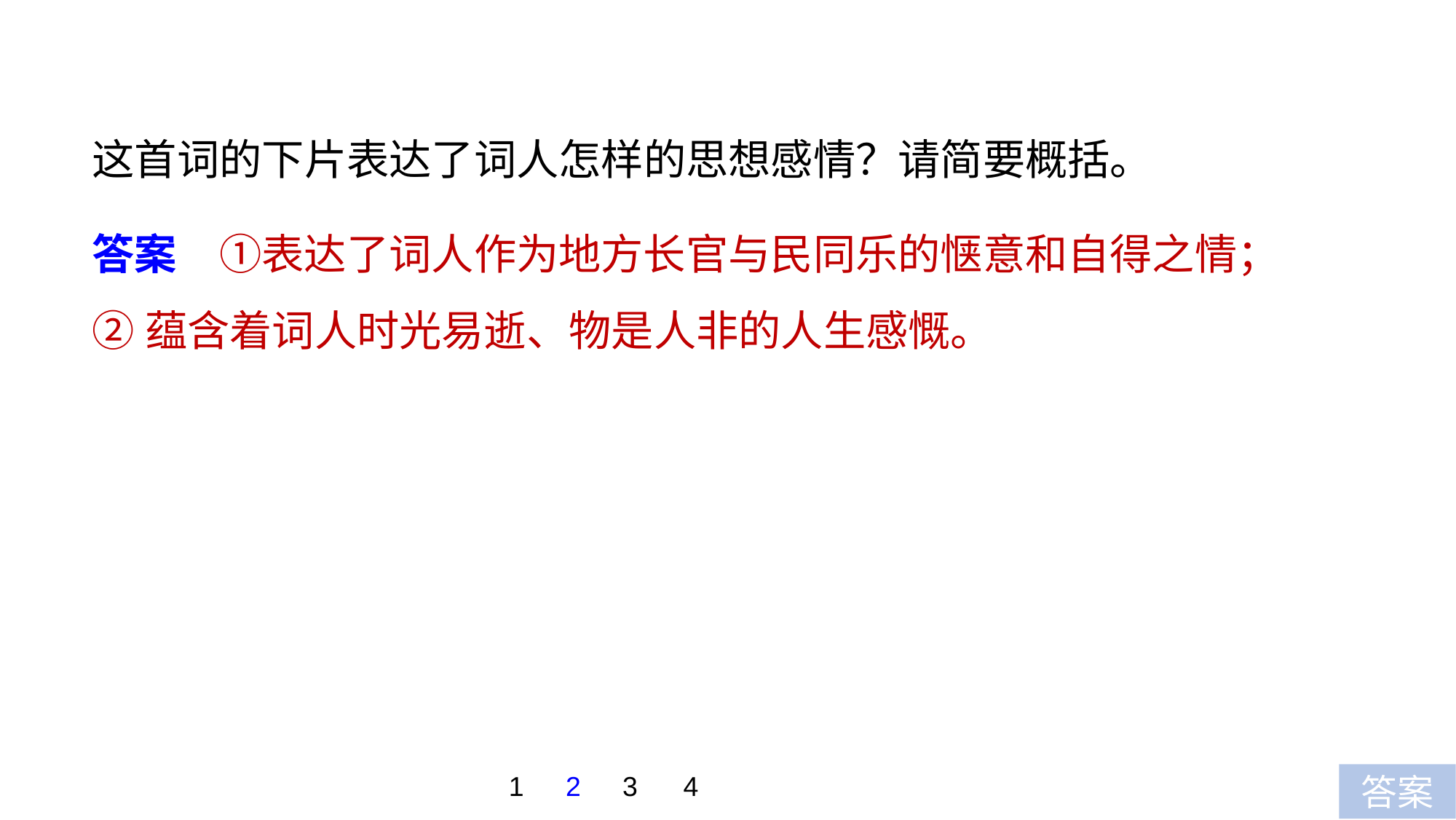

这首词的下片表达了词人怎样的思想感情？请简要概括。
答案　①表达了词人作为地方长官与民同乐的惬意和自得之情；
②蕴含着词人时光易逝、物是人非的人生感慨。
1
2
3
4
答案